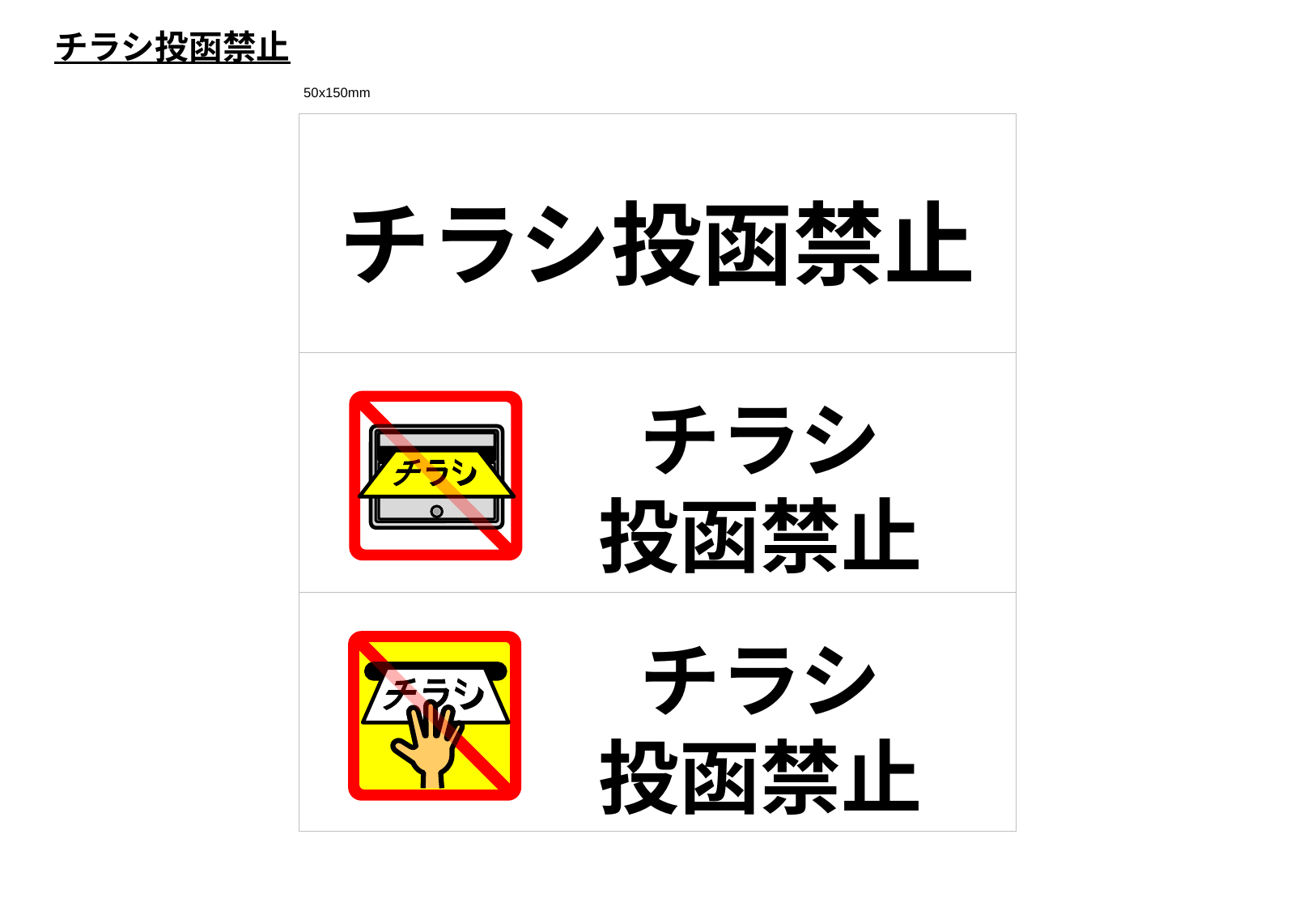

チラシ投函禁止
50x150mm

チラシ投函禁止

チラシ
投函禁止

チラシ

チラシ
投函禁止

チラシ